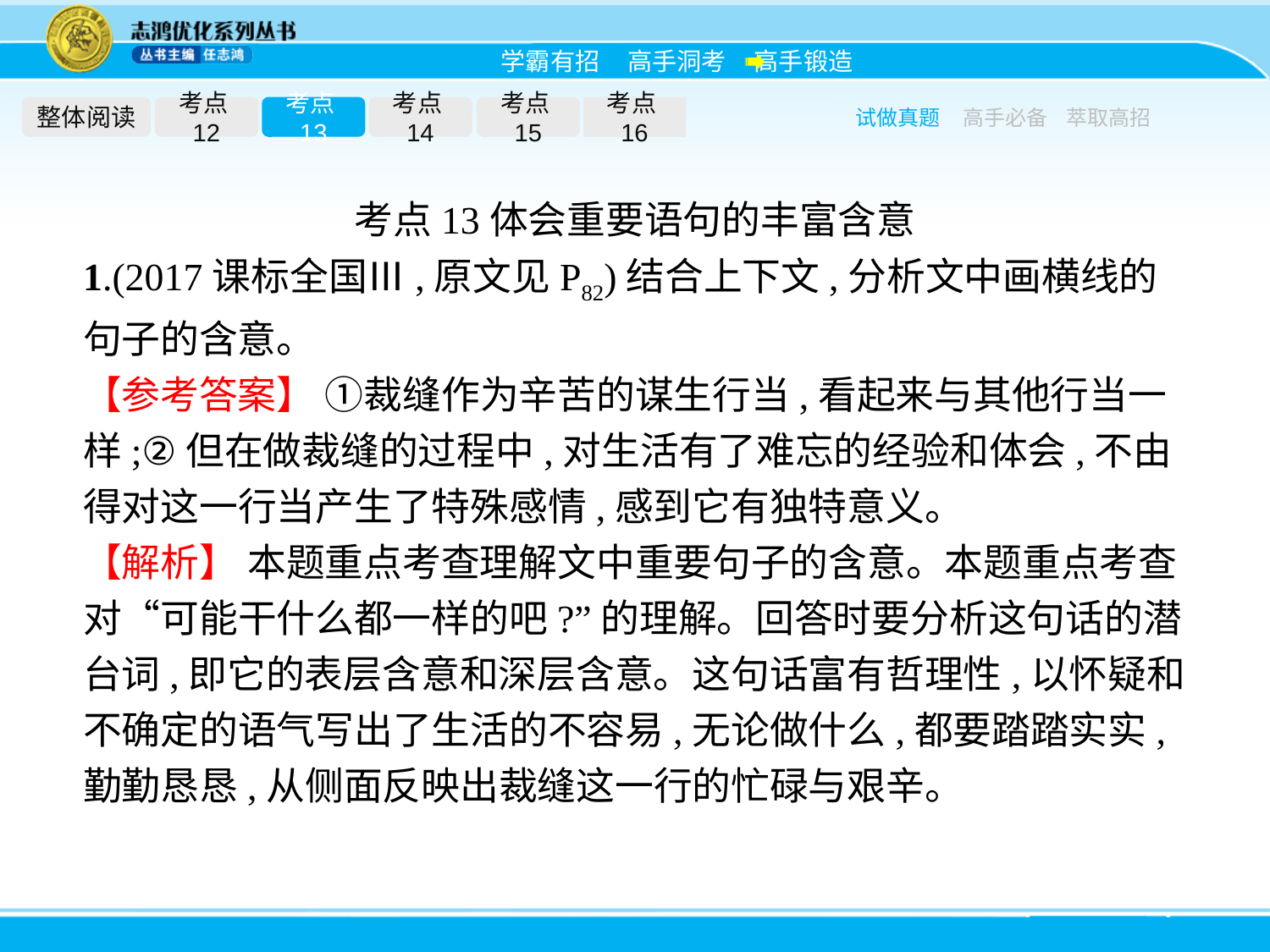

整体阅读
考点12
考点13
考点14
考点15
考点16
试做真题
高手必备
萃取高招
考点13体会重要语句的丰富含意
1.(2017课标全国Ⅲ,原文见P82)结合上下文,分析文中画横线的句子的含意。
【参考答案】 ①裁缝作为辛苦的谋生行当,看起来与其他行当一样;②但在做裁缝的过程中,对生活有了难忘的经验和体会,不由得对这一行当产生了特殊感情,感到它有独特意义。
【解析】 本题重点考查理解文中重要句子的含意。本题重点考查对“可能干什么都一样的吧?”的理解。回答时要分析这句话的潜台词,即它的表层含意和深层含意。这句话富有哲理性,以怀疑和不确定的语气写出了生活的不容易,无论做什么,都要踏踏实实,勤勤恳恳,从侧面反映出裁缝这一行的忙碌与艰辛。